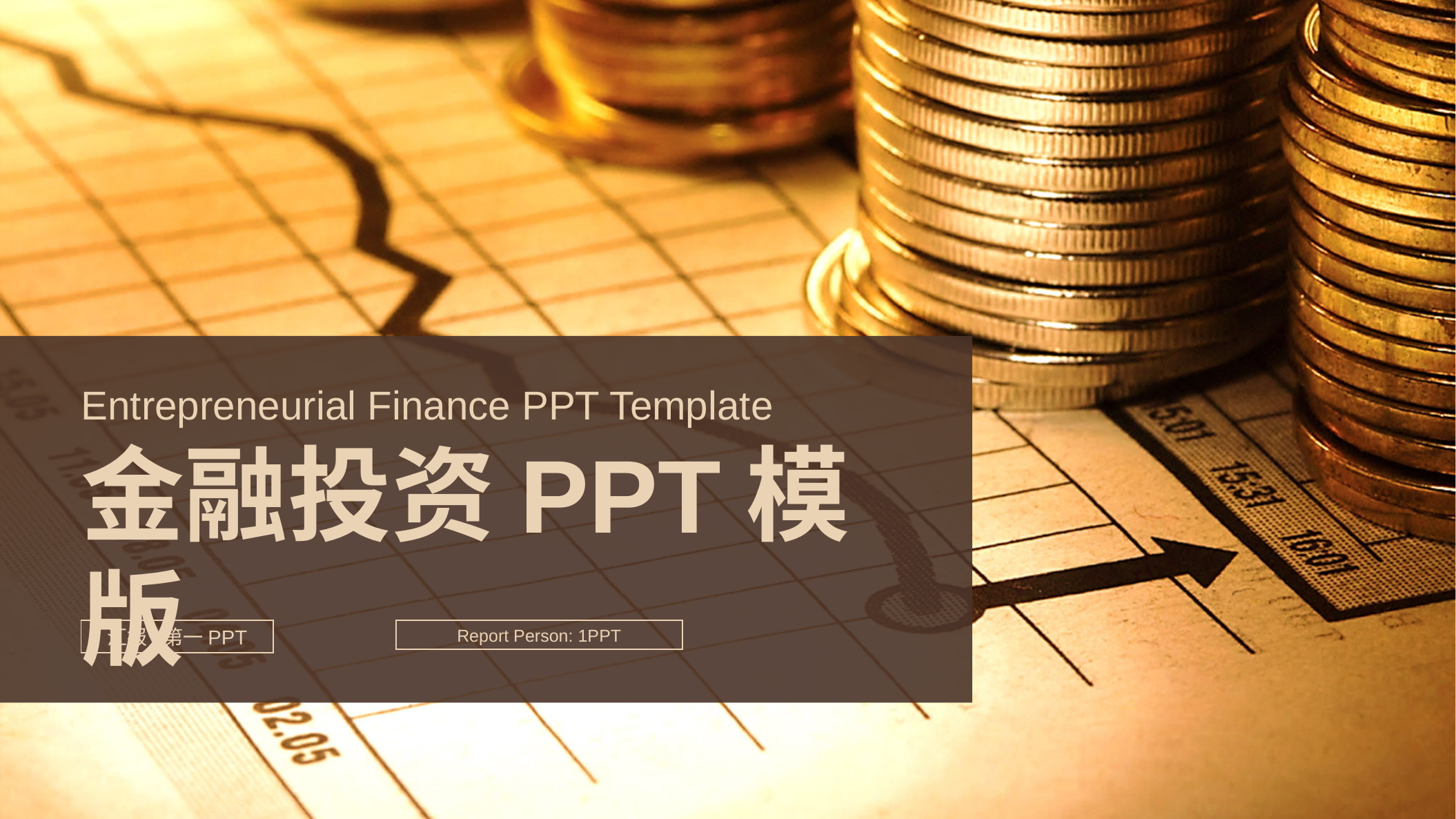

Entrepreneurial Finance PPT Template
金融投资PPT模版
汇报:第一PPT
Report Person: 1PPT